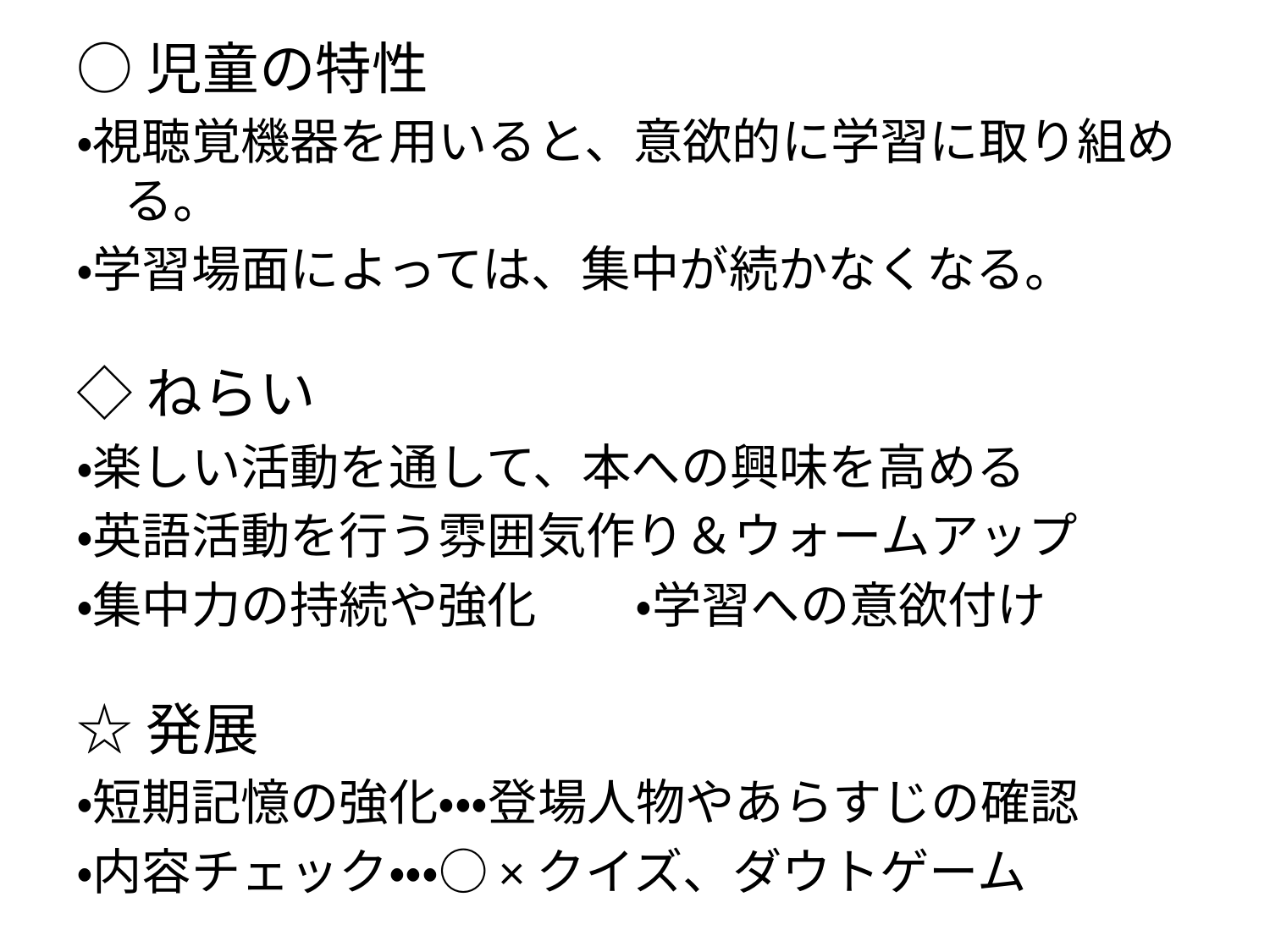

○児童の特性
・視聴覚機器を用いると、意欲的に学習に取り組める。
・学習場面によっては、集中が続かなくなる。

◇ねらい
・楽しい活動を通して、本への興味を高める
・英語活動を行う雰囲気作り＆ウォームアップ
・集中力の持続や強化　　・学習への意欲付け

☆発展
・短期記憶の強化・・・登場人物やあらすじの確認
・内容チェック・・・○×クイズ、ダウトゲーム